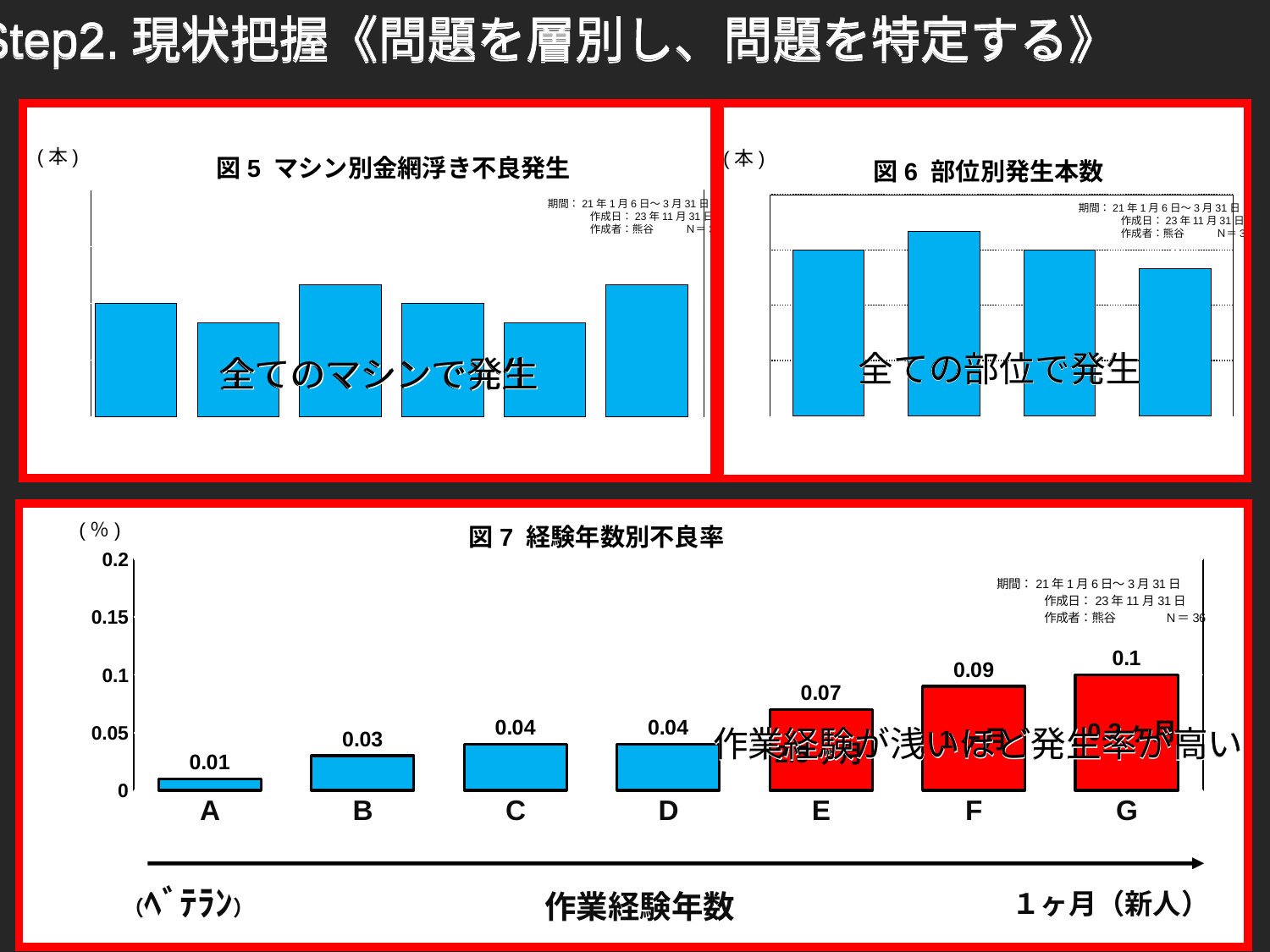

Step2.現状把握《問題を層別し、問題を特定する》
Step2.現状把握《問題を層別し、問題を特定する》
Step2.現状把握《問題を層別し、問題を特定する》

### Chart

| Category |  |  |
|---|---|---|
| 1号機 | 6.0 | None |
| 2号機 | 5.0 | None |
| 3号機 | 7.0 | None |
| 4号機 | 6.0 | None |
| 5号機 | 5.0 | None |
| 6号機 | 7.0 | None |
(本)
(本)
図5 マシン別金網浮き不良発生
図6 部位別発生本数

### Chart

| Category |  |
|---|---|
| A | 9.0 |
| B | 10.0 |
| C | 9.0 |
| D | 8.0 |
期間：21年1月6日～3月31日
　　　　作成日：23年11月31日
　　　　作成者：熊谷　　　Ｎ＝36
期間：21年1月6日～3月31日
　　　　作成日：23年11月31日
　　　　作成者：熊谷　　　Ｎ＝36
全ての部位で発生
全ての部位で発生
全ての部位で発生
全てのマシンで発生
全てのマシンで発生
全てのマシンで発生

(％)
図7 経験年数別不良率

### Chart

| Category |  |
|---|---|
| A | 0.01 |
| B | 0.03 |
| C | 0.04 |
| D | 0.04 |
| E | 0.07 |
| F | 0.09 |
| G | 0.1 |
0.2ヶ月
作業経験が浅いほど発生率が高い
作業経験が浅いほど発生率が高い
作業経験が浅いほど発生率が高い
1ヶ月
2.5ヶ月

（ﾍﾞﾃﾗﾝ）
作業経験年数
１ヶ月（新人）